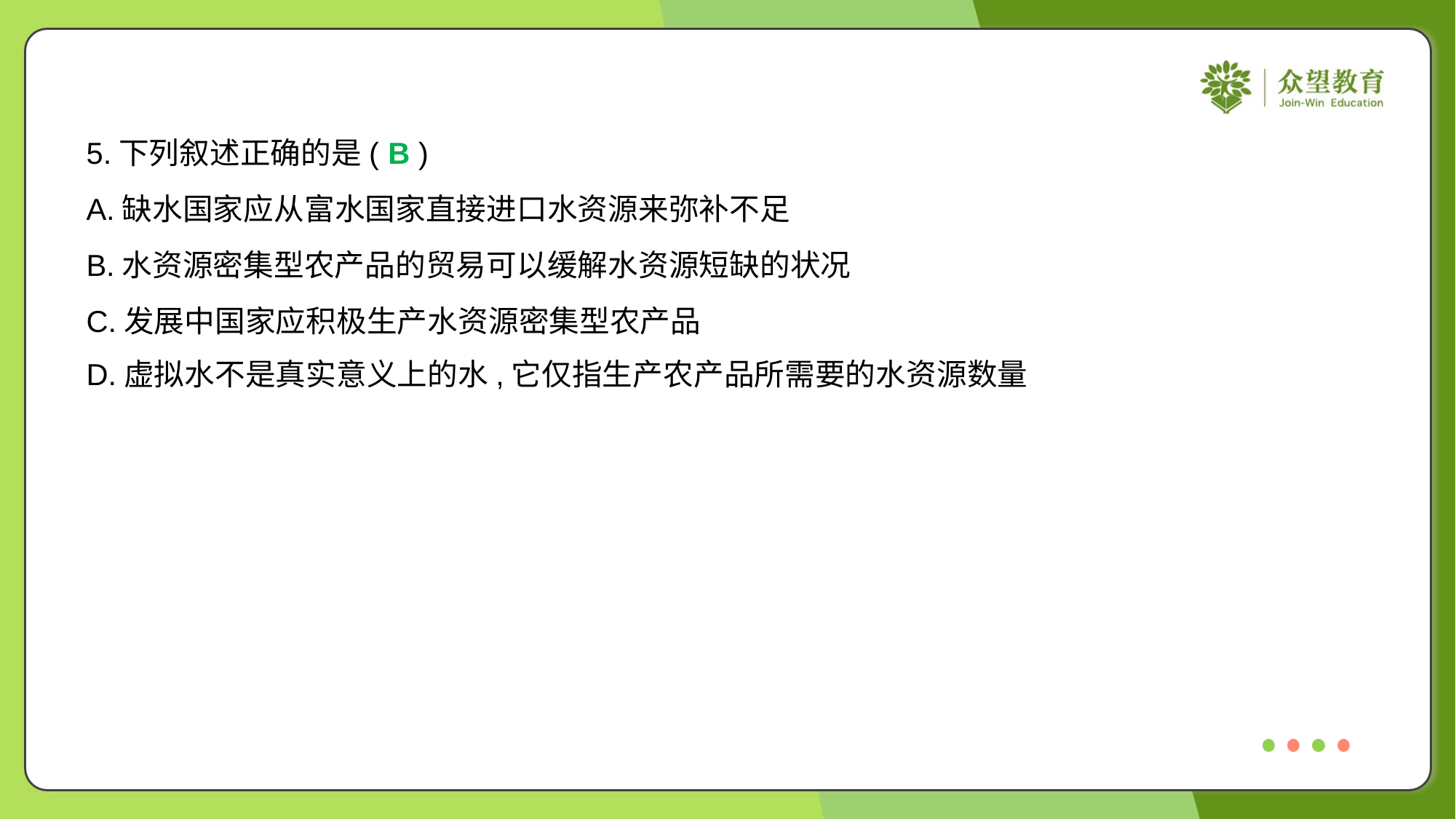

5.下列叙述正确的是(     )
B
A.缺水国家应从富水国家直接进口水资源来弥补不足
B.水资源密集型农产品的贸易可以缓解水资源短缺的状况
C.发展中国家应积极生产水资源密集型农产品
D.虚拟水不是真实意义上的水,它仅指生产农产品所需要的水资源数量